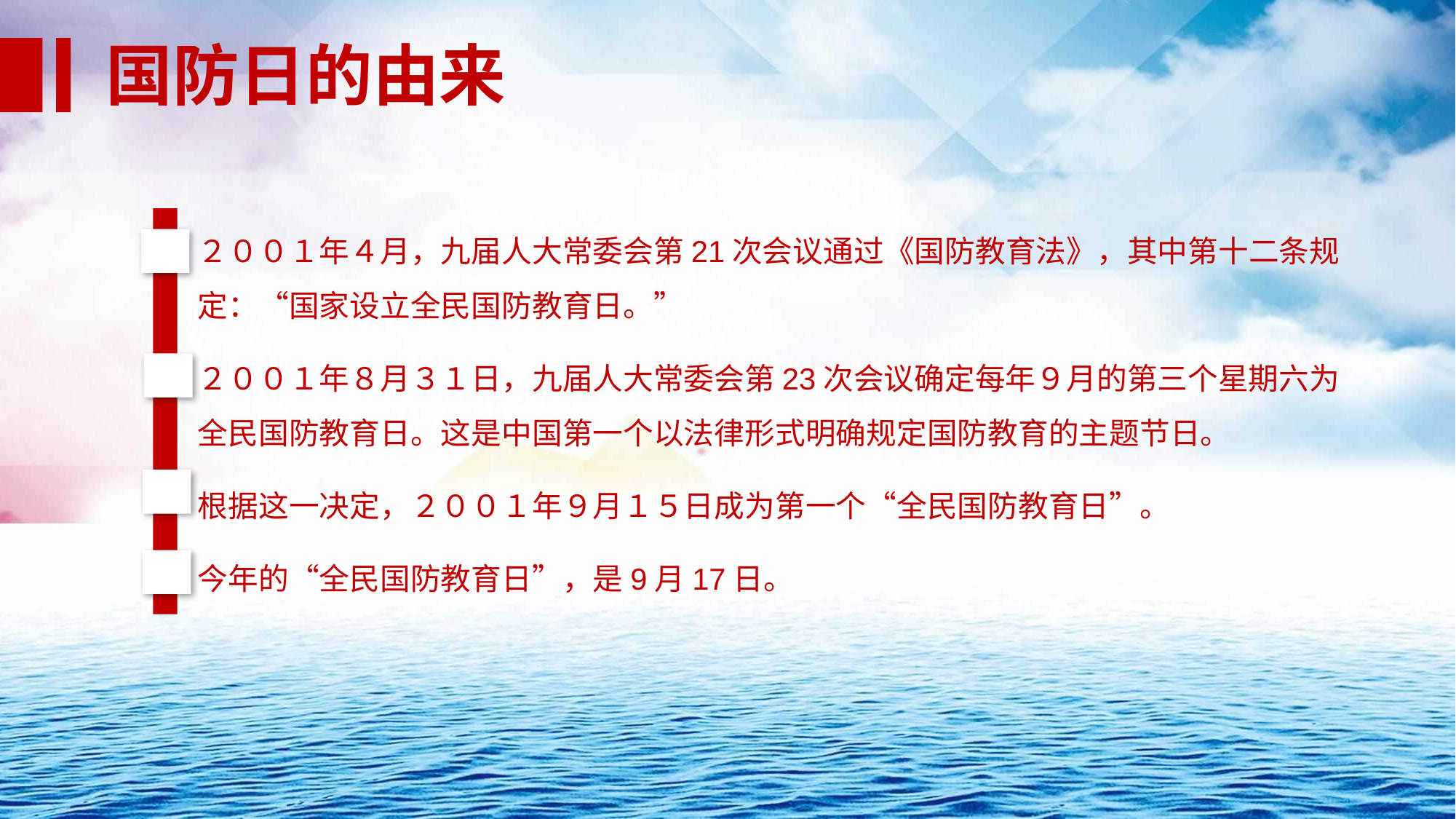

国防日的由来
２００１年４月，九届人大常委会第21次会议通过《国防教育法》，其中第十二条规定：“国家设立全民国防教育日。”
２００１年８月３１日，九届人大常委会第23次会议确定每年９月的第三个星期六为全民国防教育日。这是中国第一个以法律形式明确规定国防教育的主题节日。
根据这一决定，２００１年９月１５日成为第一个“全民国防教育日”。
今年的“全民国防教育日”，是9月17日。